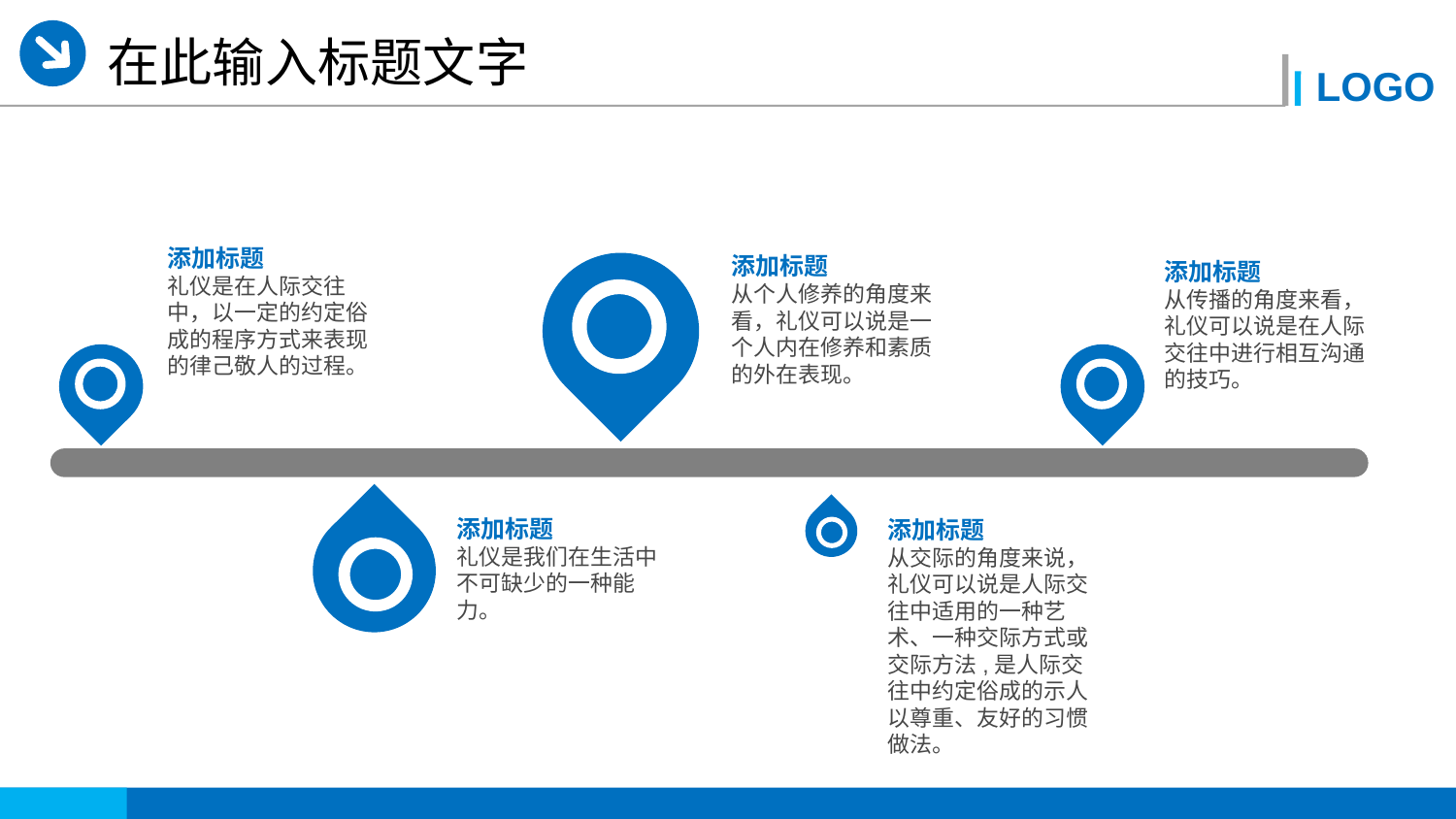

在此输入标题文字
添加标题
礼仪是在人际交往中，以一定的约定俗成的程序方式来表现的律己敬人的过程。
添加标题
从个人修养的角度来看，礼仪可以说是一个人内在修养和素质的外在表现。
添加标题
从传播的角度来看，礼仪可以说是在人际交往中进行相互沟通的技巧。

添加标题
礼仪是我们在生活中不可缺少的一种能力。
添加标题
从交际的角度来说，礼仪可以说是人际交往中适用的一种艺术、一种交际方式或交际方法,是人际交往中约定俗成的示人以尊重、友好的习惯做法。